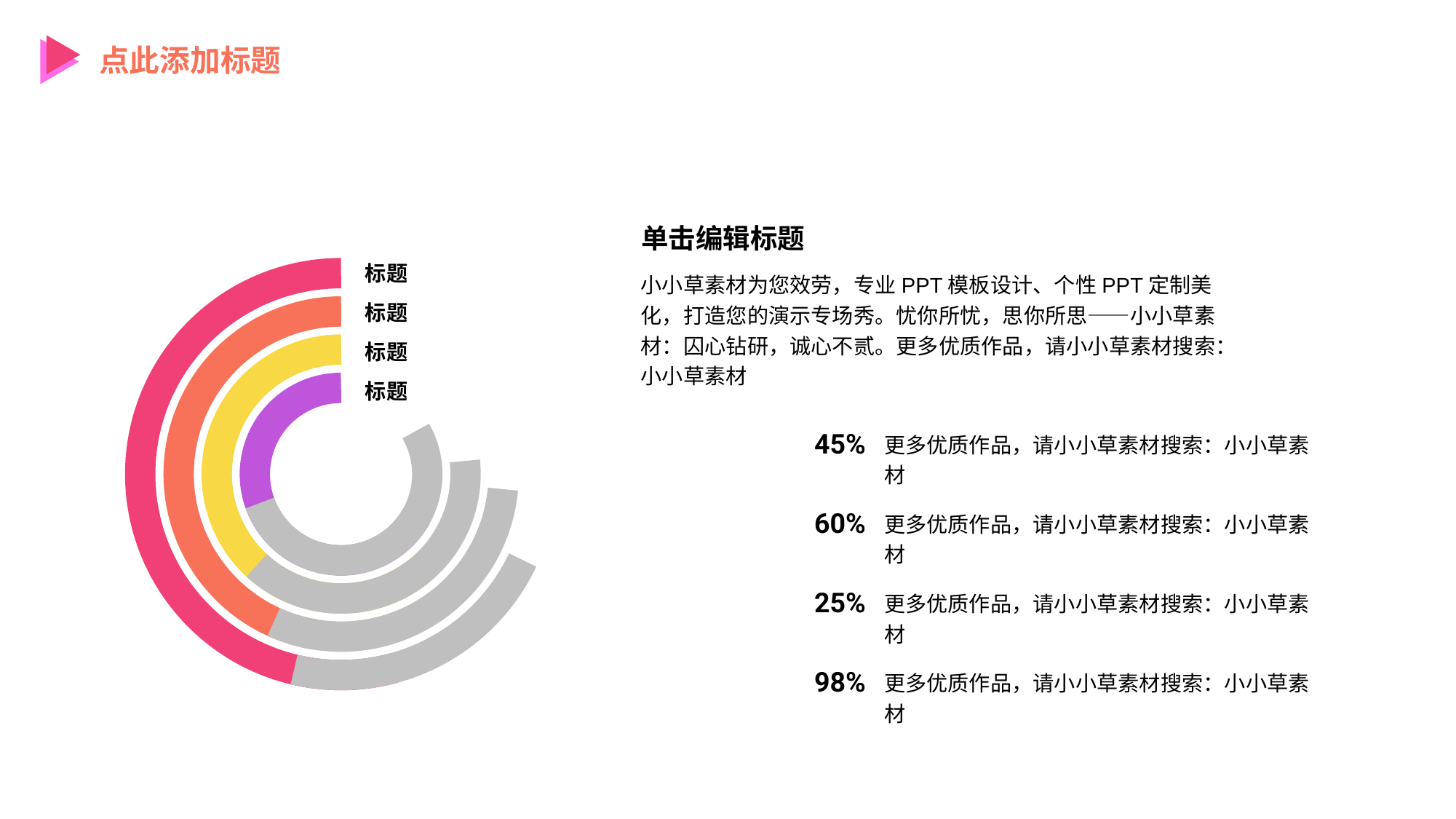

点此添加标题
单击编辑标题
标题
小小草素材为您效劳，专业PPT模板设计、个性PPT定制美化，打造您的演示专场秀。忧你所忧，思你所思——小小草素材：囚心钻研，诚心不贰。更多优质作品，请小小草素材搜索：小小草素材

标题

标题

标题

45%
更多优质作品，请小小草素材搜索：小小草素材
60%
更多优质作品，请小小草素材搜索：小小草素材
25%
更多优质作品，请小小草素材搜索：小小草素材
98%
更多优质作品，请小小草素材搜索：小小草素材